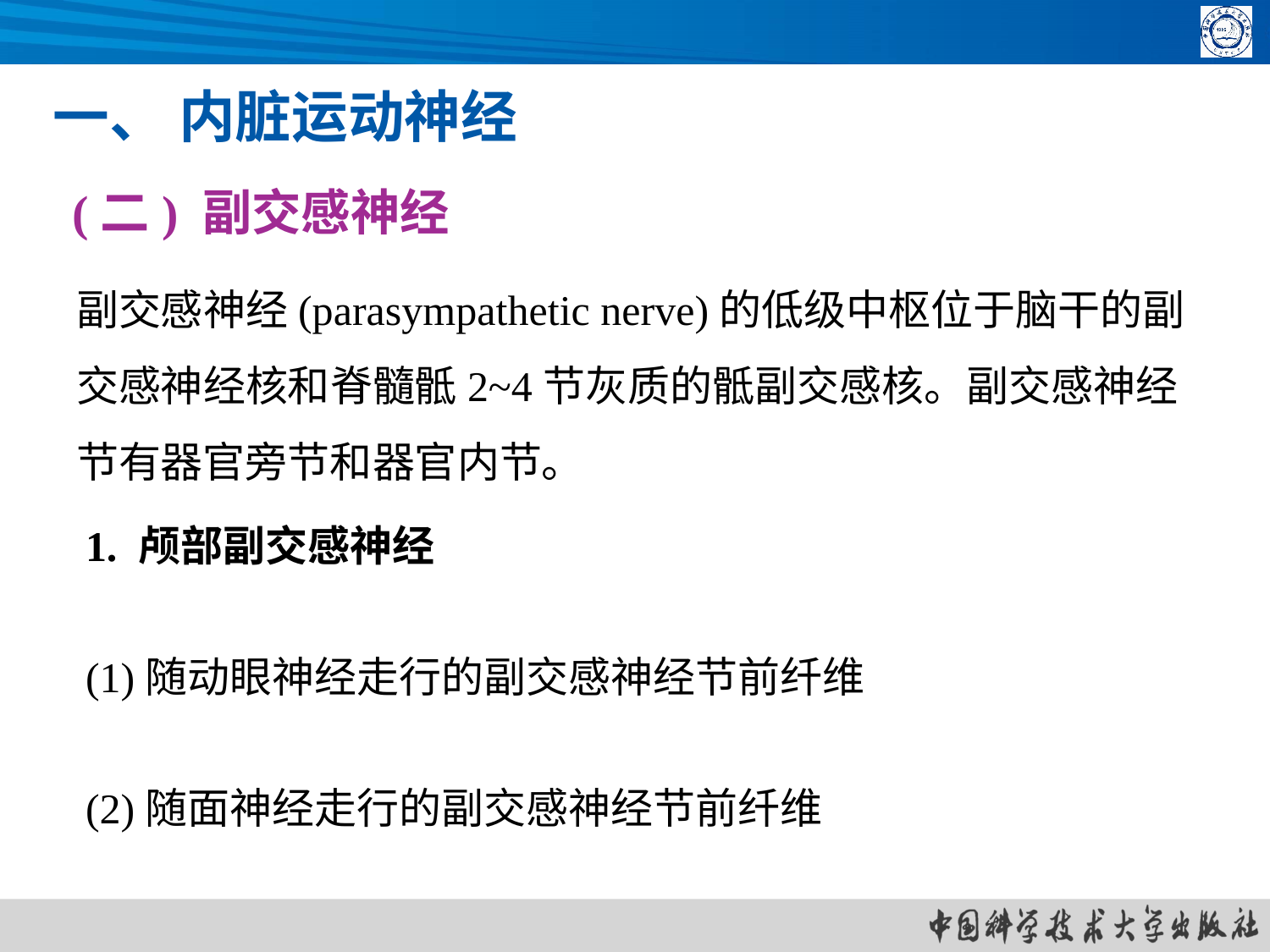

一、 内脏运动神经
(二) 副交感神经
副交感神经(parasympathetic nerve)的低级中枢位于脑干的副交感神经核和脊髓骶2~4节灰质的骶副交感核。副交感神经节有器官旁节和器官内节。
1. 颅部副交感神经
(1)随动眼神经走行的副交感神经节前纤维
(2)随面神经走行的副交感神经节前纤维